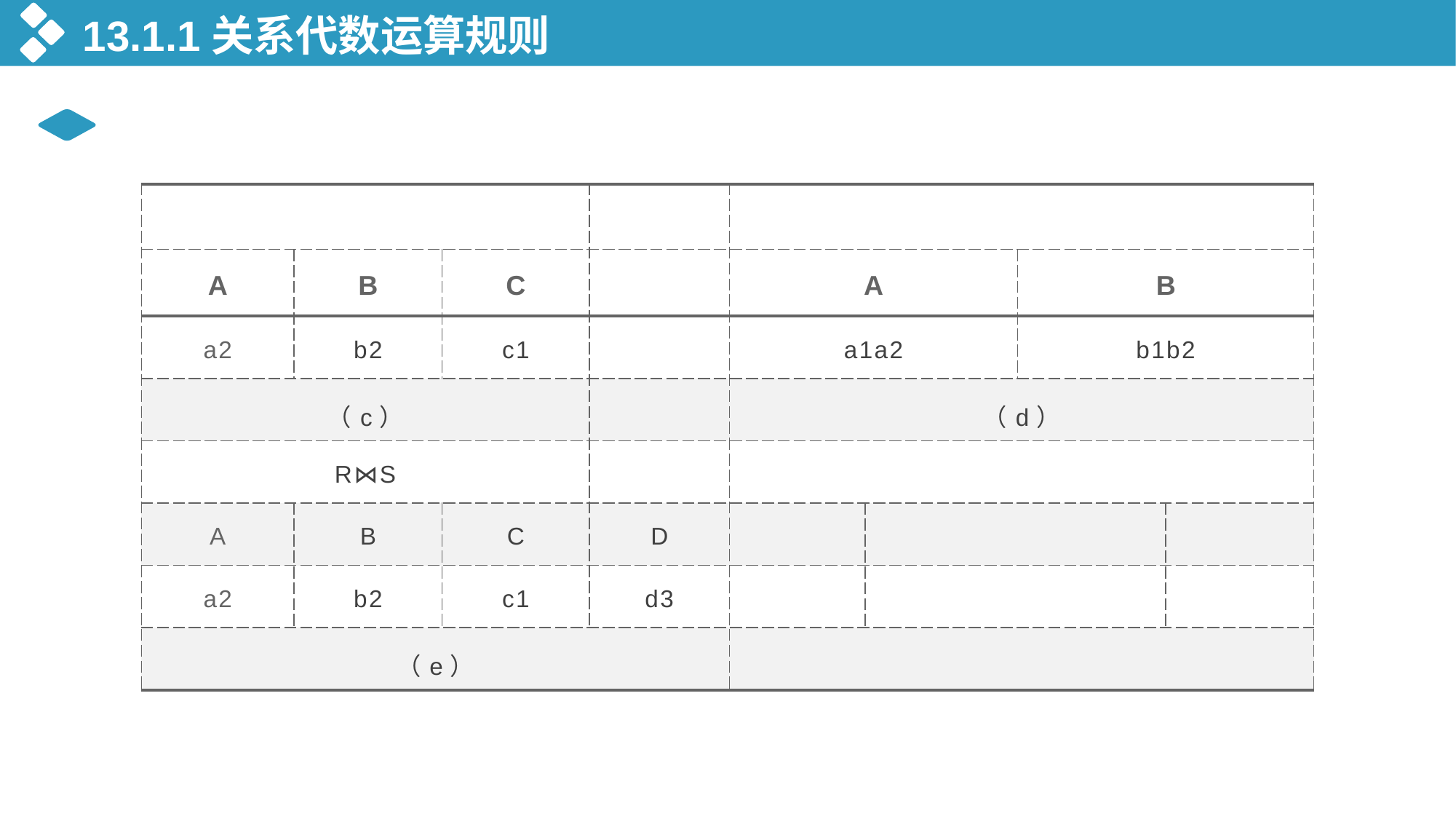

13.1.1关系代数运算规则

|  |  |  |  |  |  |  |  |
| --- | --- | --- | --- | --- | --- | --- | --- |
| A | B | C |  | A |  | B |  |
| a2 | b2 | c1 |  | a1a2 |  | b1b2 |  |
| （c） |  |  |  | （d） |  |  |  |
| R⋈S |  |  |  |  |  |  |  |
| A | B | C | D |  |  |  |  |
| a2 | b2 | c1 | d3 |  |  |  |  |
| （e） |  |  |  |  |  |  |  |